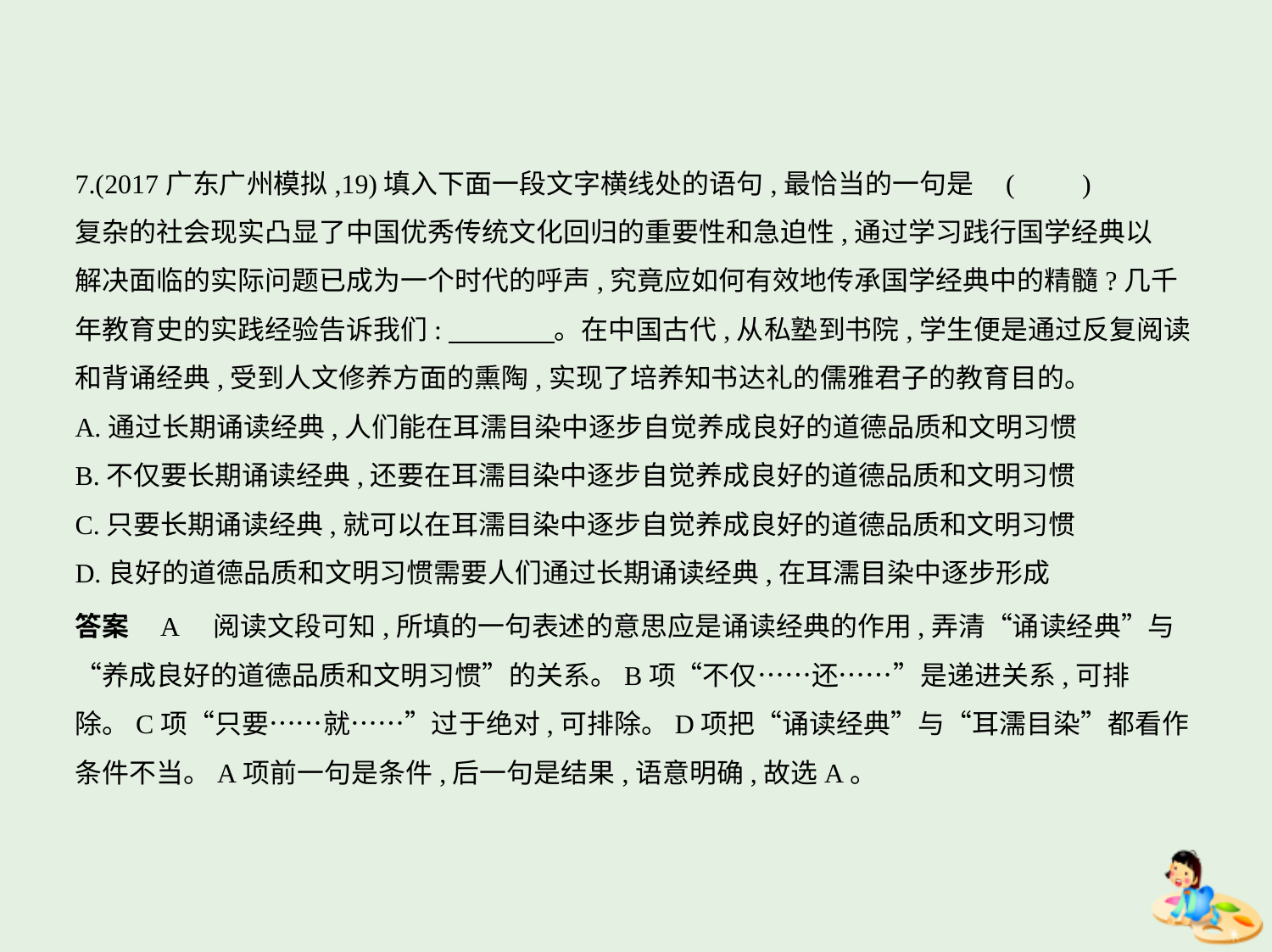

7.(2017广东广州模拟,19)填入下面一段文字横线处的语句,最恰当的一句是 (　　)
复杂的社会现实凸显了中国优秀传统文化回归的重要性和急迫性,通过学习践行国学经典以
解决面临的实际问题已成为一个时代的呼声,究竟应如何有效地传承国学经典中的精髓?几千
年教育史的实践经验告诉我们:　　　    。在中国古代,从私塾到书院,学生便是通过反复阅读
和背诵经典,受到人文修养方面的熏陶,实现了培养知书达礼的儒雅君子的教育目的。
A.通过长期诵读经典,人们能在耳濡目染中逐步自觉养成良好的道德品质和文明习惯
B.不仅要长期诵读经典,还要在耳濡目染中逐步自觉养成良好的道德品质和文明习惯
C.只要长期诵读经典,就可以在耳濡目染中逐步自觉养成良好的道德品质和文明习惯
D.良好的道德品质和文明习惯需要人们通过长期诵读经典,在耳濡目染中逐步形成
答案    A　阅读文段可知,所填的一句表述的意思应是诵读经典的作用,弄清“诵读经典”与
“养成良好的道德品质和文明习惯”的关系。B项“不仅……还……”是递进关系,可排
除。C项“只要……就……”过于绝对,可排除。D项把“诵读经典”与“耳濡目染”都看作
条件不当。A项前一句是条件,后一句是结果,语意明确,故选A。